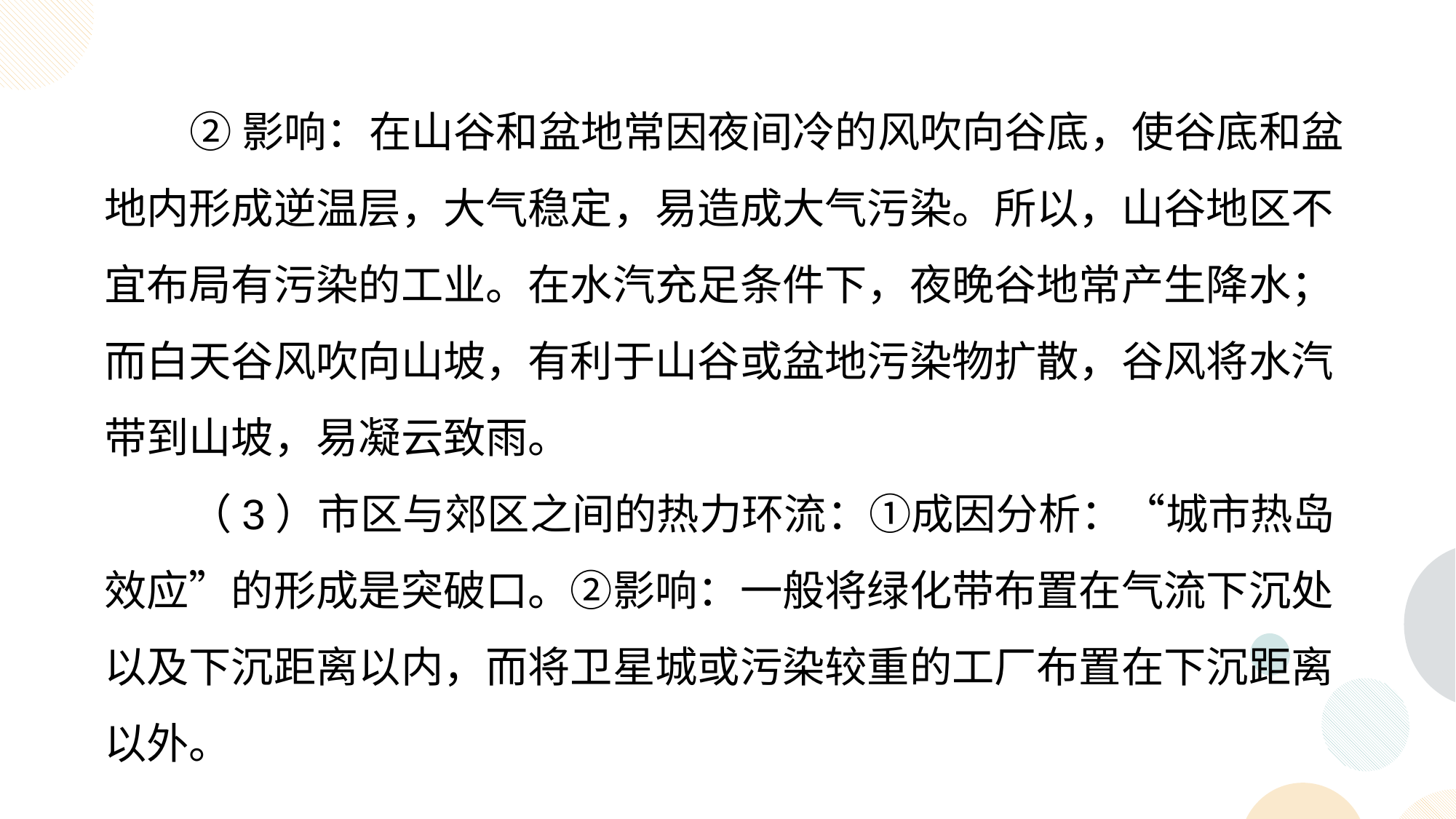

②影响：在山谷和盆地常因夜间冷的风吹向谷底，使谷底和盆地内形成逆温层，大气稳定，易造成大气污染。所以，山谷地区不宜布局有污染的工业。在水汽充足条件下，夜晚谷地常产生降水；而白天谷风吹向山坡，有利于山谷或盆地污染物扩散，谷风将水汽带到山坡，易凝云致雨。
（3）市区与郊区之间的热力环流：①成因分析：“城市热岛效应”的形成是突破口。②影响：一般将绿化带布置在气流下沉处以及下沉距离以内，而将卫星城或污染较重的工厂布置在下沉距离以外。